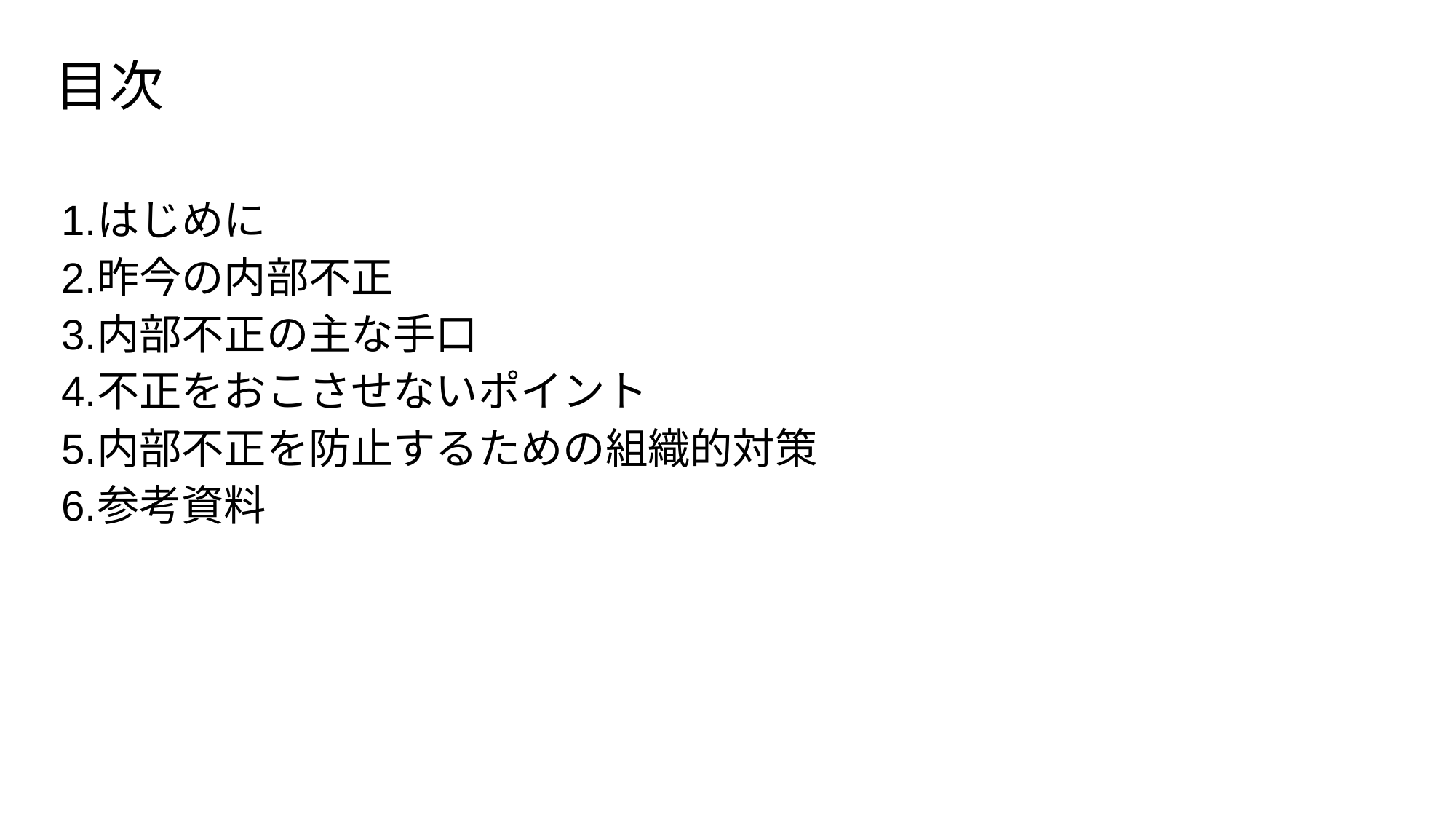

# 目次
はじめに
昨今の内部不正
内部不正の主な手口
不正をおこさせないポイント
内部不正を防止するための組織的対策
参考資料